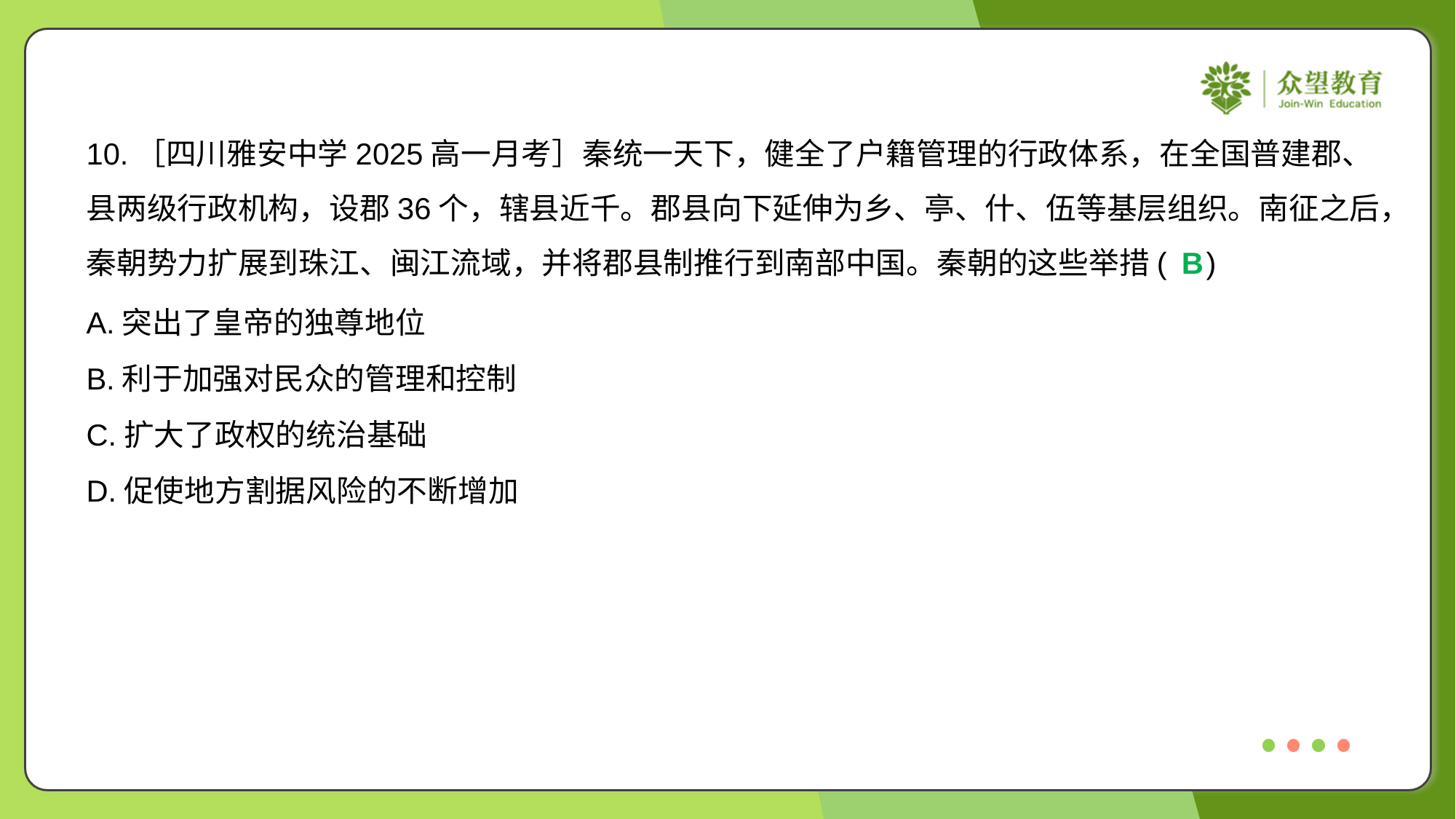

10.［四川雅安中学2025高一月考］秦统一天下，健全了户籍管理的行政体系，在全国普建郡、
县两级行政机构，设郡36个，辖县近千。郡县向下延伸为乡、亭、什、伍等基层组织。南征之后，
秦朝势力扩展到珠江、闽江流域，并将郡县制推行到南部中国。秦朝的这些举措(     )
B
A.突出了皇帝的独尊地位
B.利于加强对民众的管理和控制
C.扩大了政权的统治基础
D.促使地方割据风险的不断增加